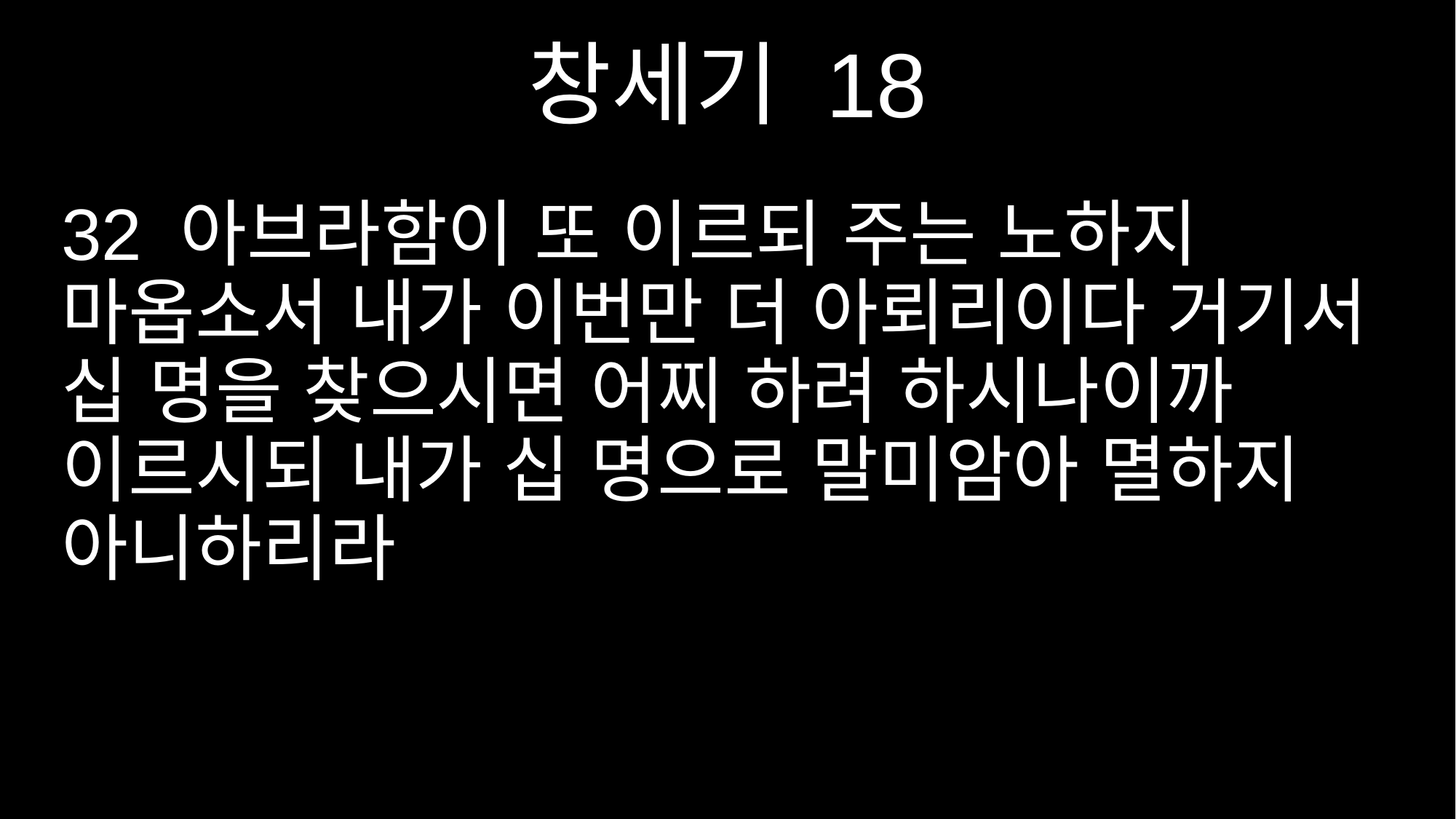

창세기 18
32 아브라함이 또 이르되 주는 노하지 마옵소서 내가 이번만 더 아뢰리이다 거기서 십 명을 찾으시면 어찌 하려 하시나이까 이르시되 내가 십 명으로 말미암아 멸하지 아니하리라